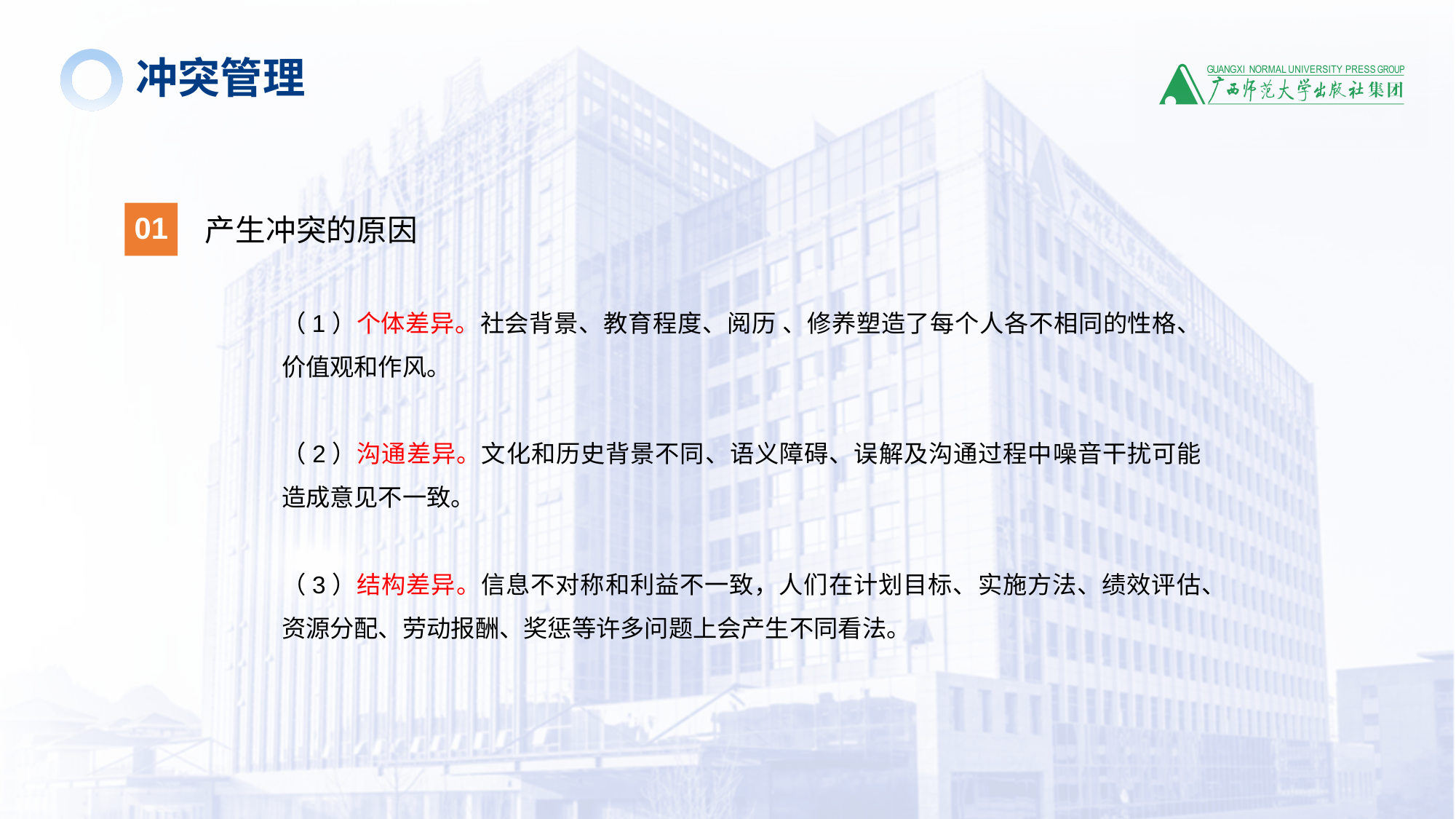

冲突管理

01

产生冲突的原因
（1）个体差异。社会背景、教育程度、阅历 、修养塑造了每个人各不相同的性格、价值观和作风。

（2）沟通差异。文化和历史背景不同、语义障碍、误解及沟通过程中噪音干扰可能造成意见不一致。

（3）结构差异。信息不对称和利益不一致，人们在计划目标、实施方法、绩效评估、资源分配、劳动报酬、奖惩等许多问题上会产生不同看法。